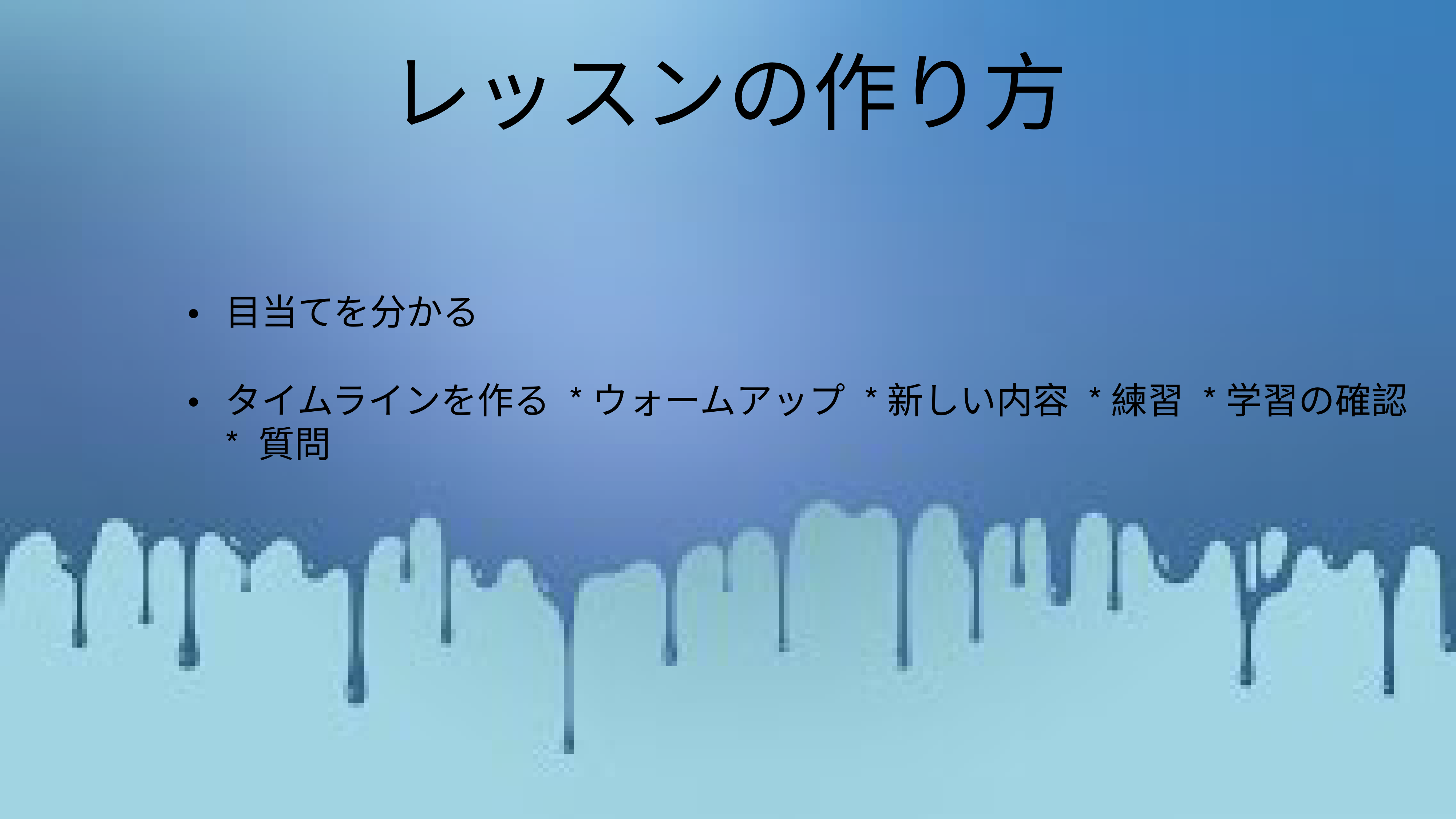

# レッスンの作り方
目当てを分かる
タイムラインを作る *ウォームアップ *新しい内容 *練習 *学習の確認 * 質問